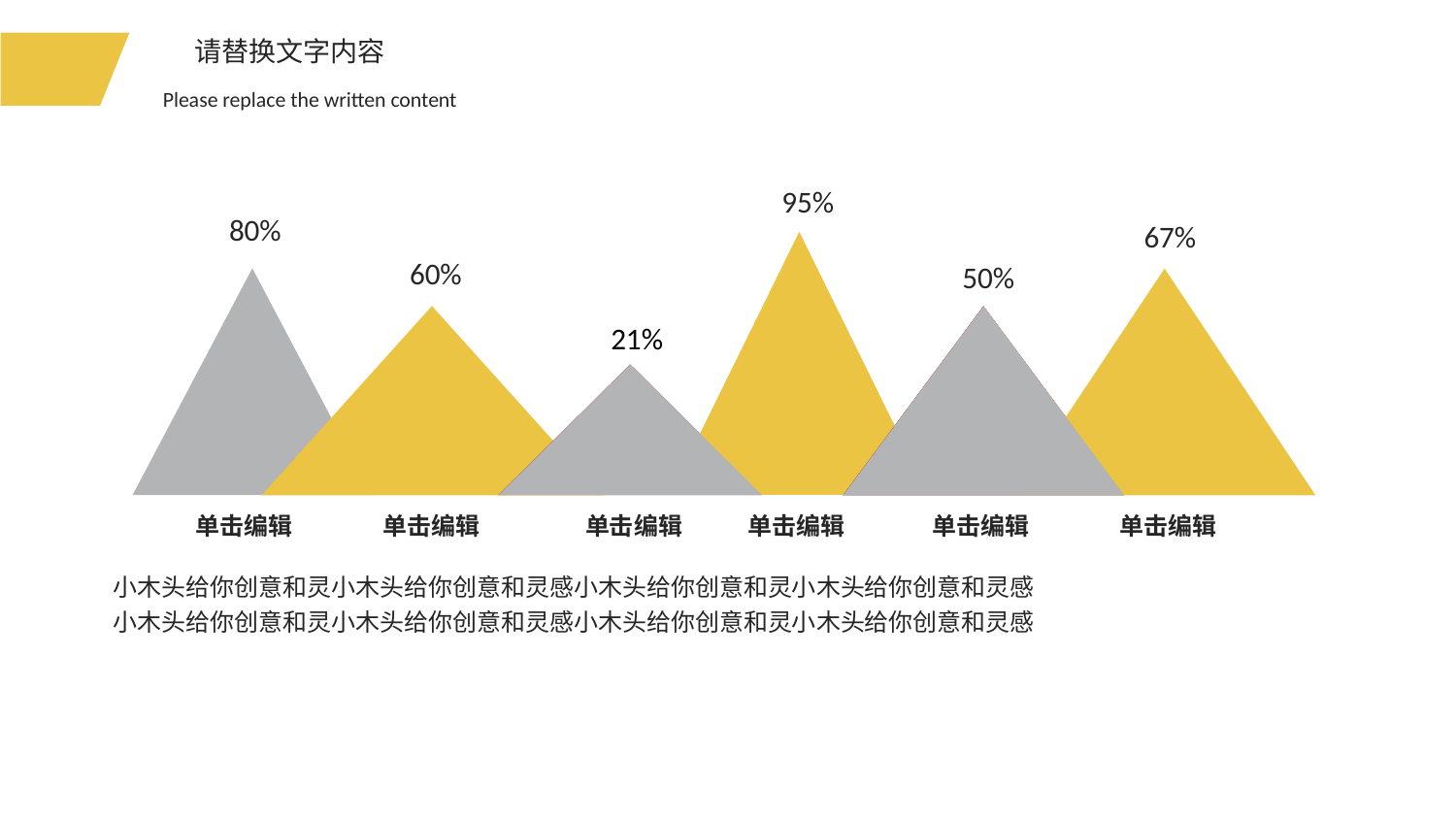

请替换文字内容

Please replace the written content
95%
80%
67%
60%

50%

21%

单击编辑
单击编辑
单击编辑
单击编辑
单击编辑
单击编辑
小木头给你创意和灵小木头给你创意和灵感小木头给你创意和灵小木头给你创意和灵感
小木头给你创意和灵小木头给你创意和灵感小木头给你创意和灵小木头给你创意和灵感